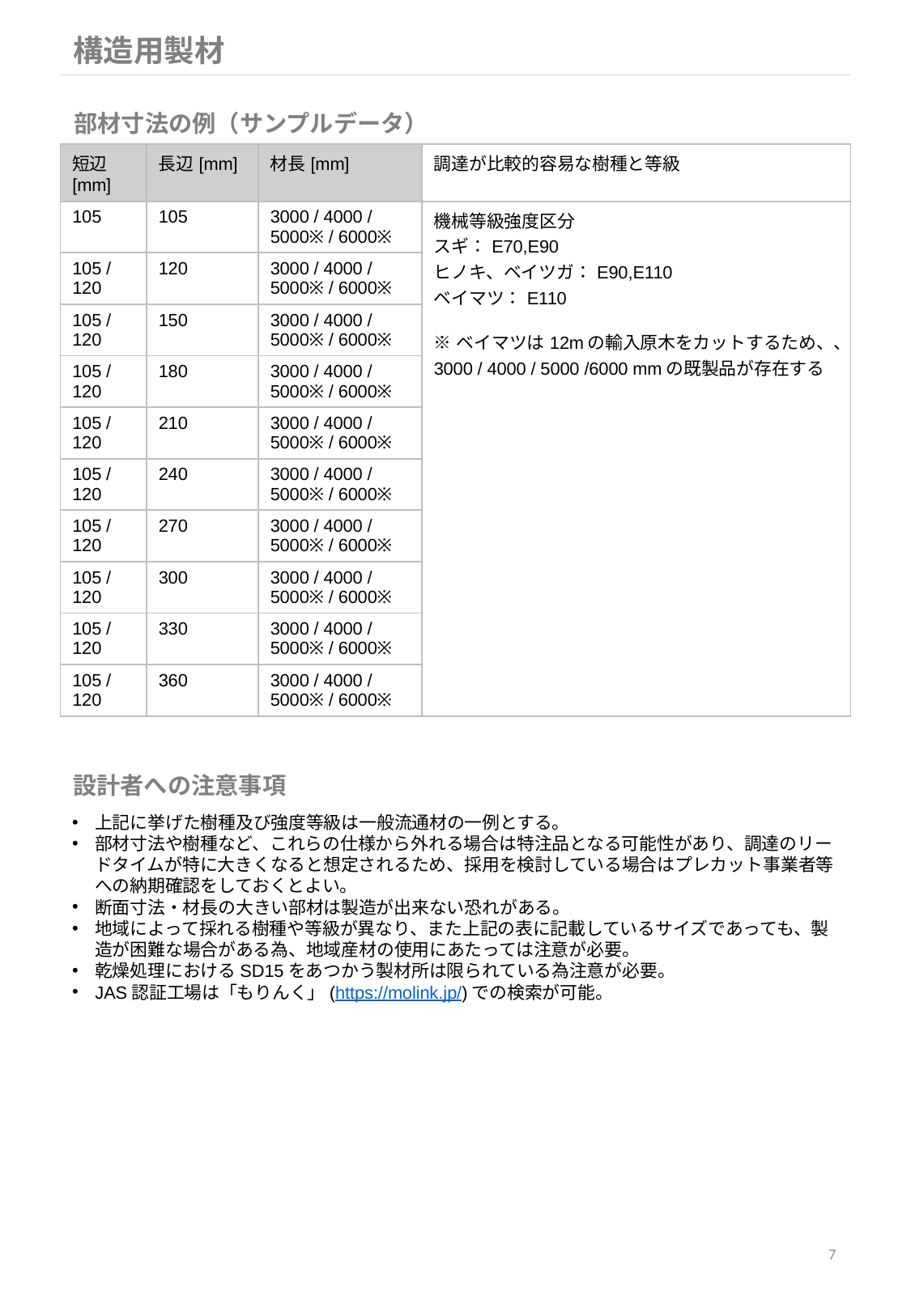

構造用製材
部材寸法の例（サンプルデータ）
| 短辺[mm] | 長辺[mm] | 材長[mm] | 調達が比較的容易な樹種と等級 |
| --- | --- | --- | --- |
| 105 | 105 | 3000 / 4000 / 5000※ / 6000※ | 機械等級強度区分 スギ：E70,E90 ヒノキ、ベイツガ：E90,E110 ベイマツ：E110 ※ベイマツは12mの輸入原木をカットするため、、3000 / 4000 / 5000 /6000 mmの既製品が存在する |
| 105 / 120 | 120 | 3000 / 4000 / 5000※ / 6000※ |  |
| 105 / 120 | 150 | 3000 / 4000 / 5000※ / 6000※ |  |
| 105 / 120 | 180 | 3000 / 4000 / 5000※ / 6000※ |  |
| 105 / 120 | 210 | 3000 / 4000 / 5000※ / 6000※ |  |
| 105 / 120 | 240 | 3000 / 4000 / 5000※ / 6000※ |  |
| 105 / 120 | 270 | 3000 / 4000 / 5000※ / 6000※ |  |
| 105 / 120 | 300 | 3000 / 4000 / 5000※ / 6000※ |  |
| 105 / 120 | 330 | 3000 / 4000 / 5000※ / 6000※ |  |
| 105 / 120 | 360 | 3000 / 4000 / 5000※ / 6000※ |  |
設計者への注意事項
上記に挙げた樹種及び強度等級は一般流通材の一例とする。
部材寸法や樹種など、これらの仕様から外れる場合は特注品となる可能性があり、調達のリードタイムが特に大きくなると想定されるため、採用を検討している場合はプレカット事業者等への納期確認をしておくとよい。
断面寸法・材長の大きい部材は製造が出来ない恐れがある。
地域によって採れる樹種や等級が異なり、また上記の表に記載しているサイズであっても、製造が困難な場合がある為、地域産材の使用にあたっては注意が必要。
乾燥処理におけるSD15をあつかう製材所は限られている為注意が必要。
JAS認証工場は「もりんく」(https://molink.jp/)での検索が可能。
7